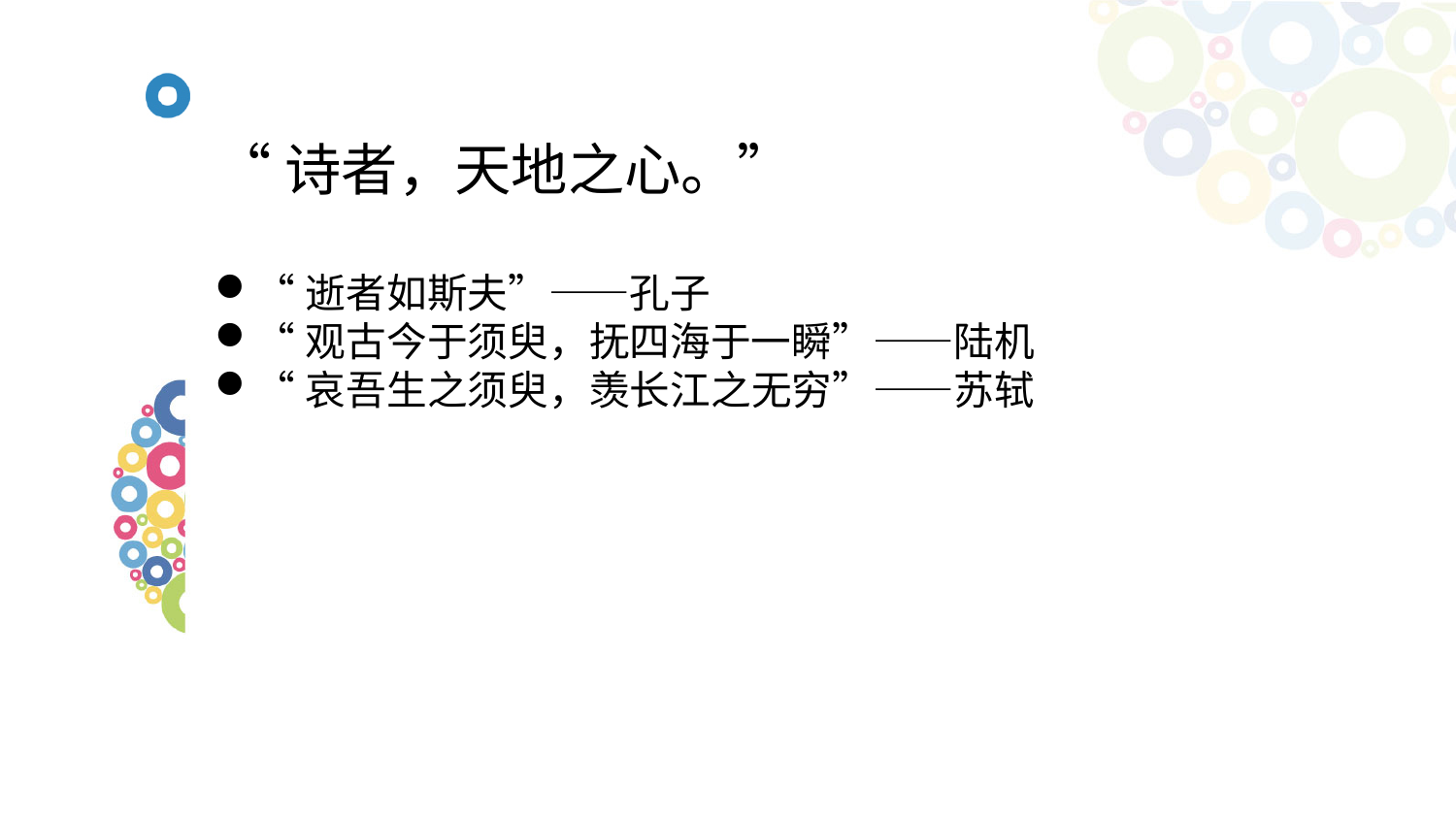

# “诗者，天地之心。”
“逝者如斯夫”——孔子
“观古今于须臾，抚四海于一瞬”——陆机
“哀吾生之须臾，羡长江之无穷”——苏轼